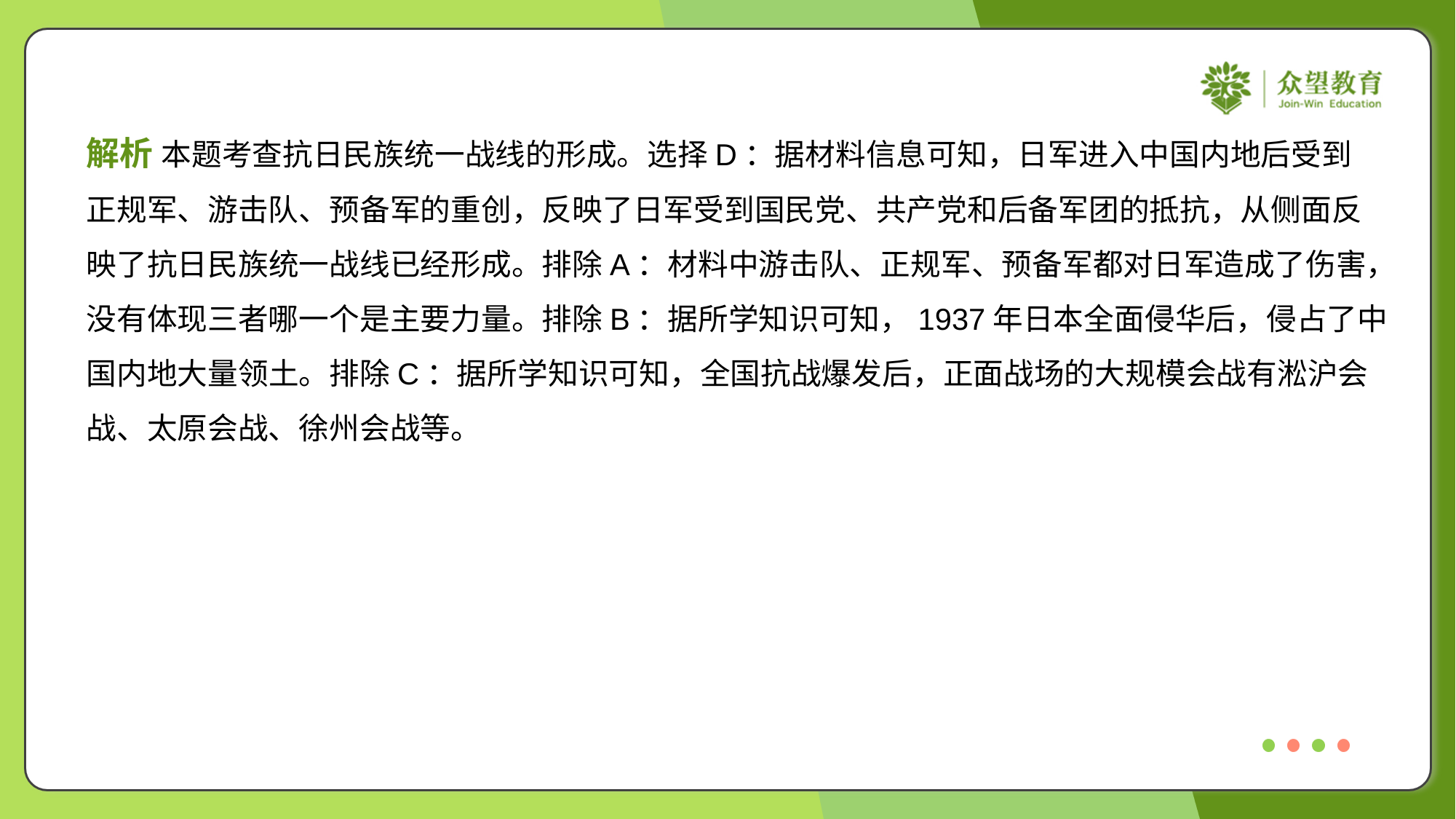

解析 本题考查抗日民族统一战线的形成。选择D：据材料信息可知，日军进入中国内地后受到
正规军、游击队、预备军的重创，反映了日军受到国民党、共产党和后备军团的抵抗，从侧面反
映了抗日民族统一战线已经形成。排除A：材料中游击队、正规军、预备军都对日军造成了伤害，
没有体现三者哪一个是主要力量。排除B：据所学知识可知，1937年日本全面侵华后，侵占了中
国内地大量领土。排除C：据所学知识可知，全国抗战爆发后，正面战场的大规模会战有淞沪会
战、太原会战、徐州会战等。